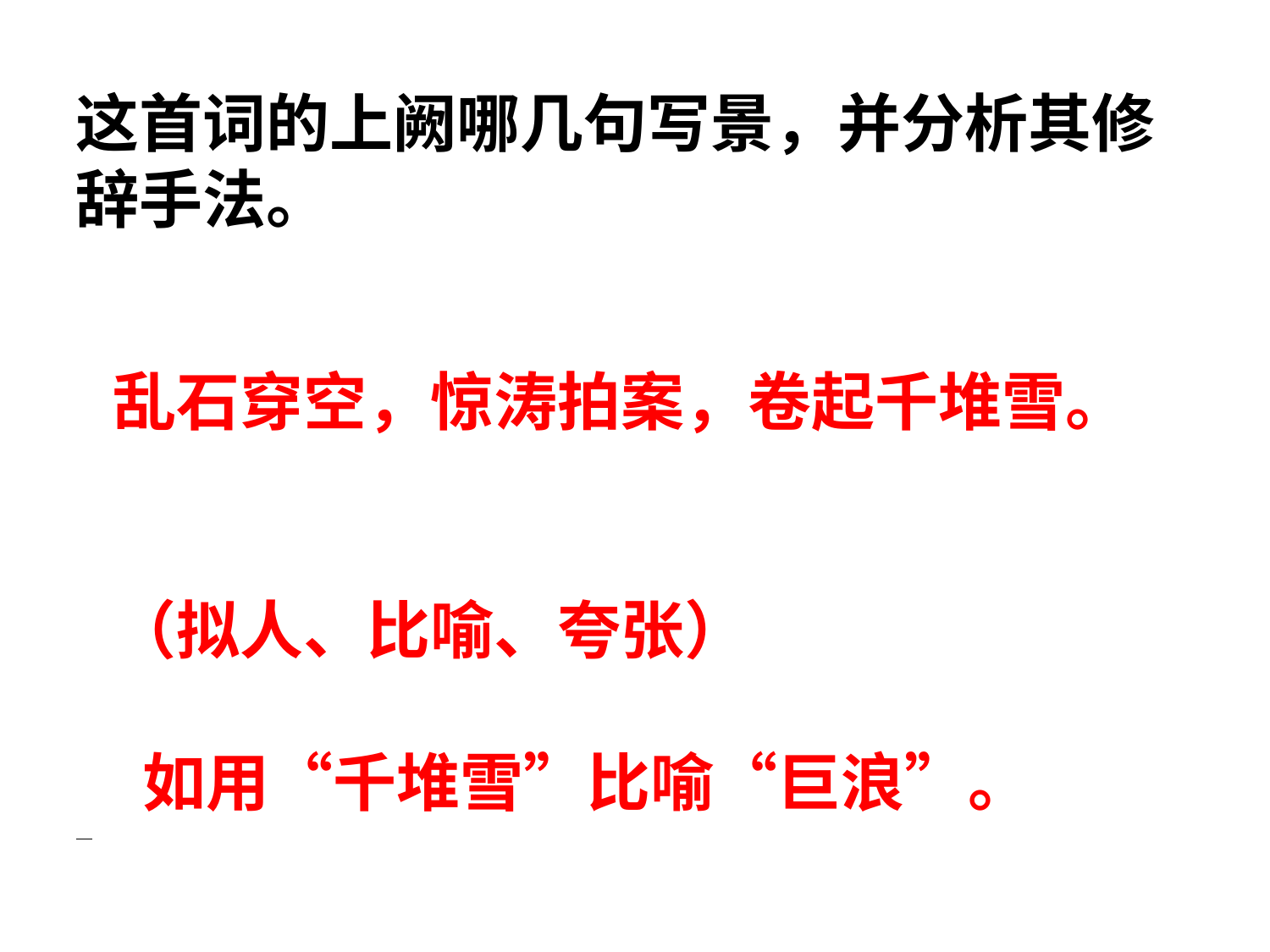

# 这首词的上阙哪几句写景，并分析其修辞手法。
乱石穿空，惊涛拍案，卷起千堆雪。
（拟人、比喻、夸张）
 如用“千堆雪”比喻“巨浪”。